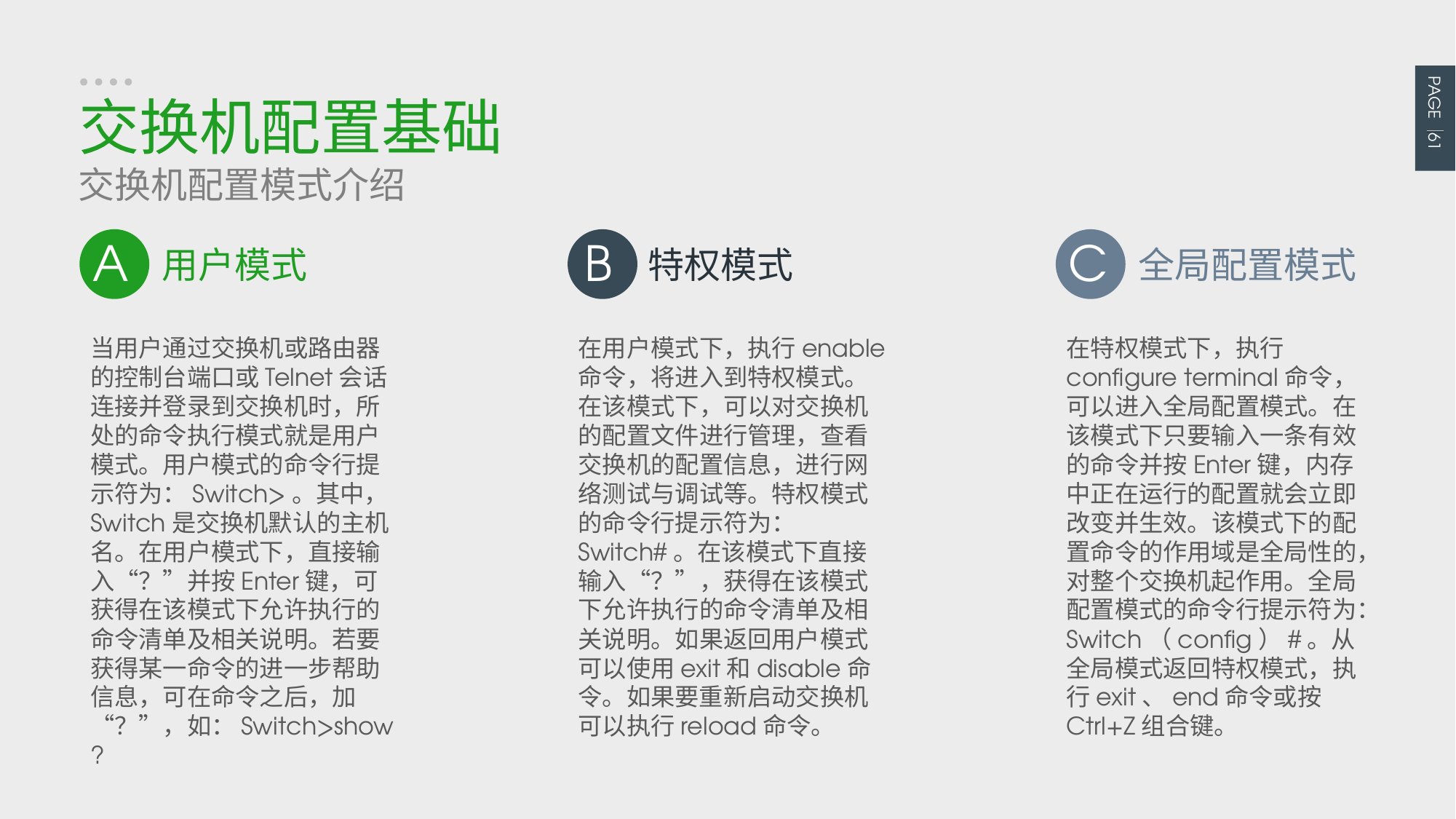

PAGE   61
交换机配置基础
交换机配置模式介绍
A

用户模式
当用户通过交换机或路由器的控制台端口或Telnet会话连接并登录到交换机时，所处的命令执行模式就是用户模式。用户模式的命令行提示符为：Switch>。其中，Switch是交换机默认的主机名。在用户模式下，直接输入“？”并按Enter键，可获得在该模式下允许执行的命令清单及相关说明。若要获得某一命令的进一步帮助信息，可在命令之后，加“？”，如：Switch>show ?
B

特权模式
在用户模式下，执行enable命令，将进入到特权模式。在该模式下，可以对交换机的配置文件进行管理，查看交换机的配置信息，进行网络测试与调试等。特权模式的命令行提示符为：Switch#。在该模式下直接输入“？”，获得在该模式下允许执行的命令清单及相关说明。如果返回用户模式可以使用exit和disable命令。如果要重新启动交换机可以执行reload命令。
C

全局配置模式
在特权模式下，执行configure terminal命令，可以进入全局配置模式。在该模式下只要输入一条有效的命令并按Enter键，内存中正在运行的配置就会立即改变并生效。该模式下的配置命令的作用域是全局性的，对整个交换机起作用。全局配置模式的命令行提示符为：Switch（config）#。从全局模式返回特权模式，执行exit、end命令或按Ctrl+Z组合键。